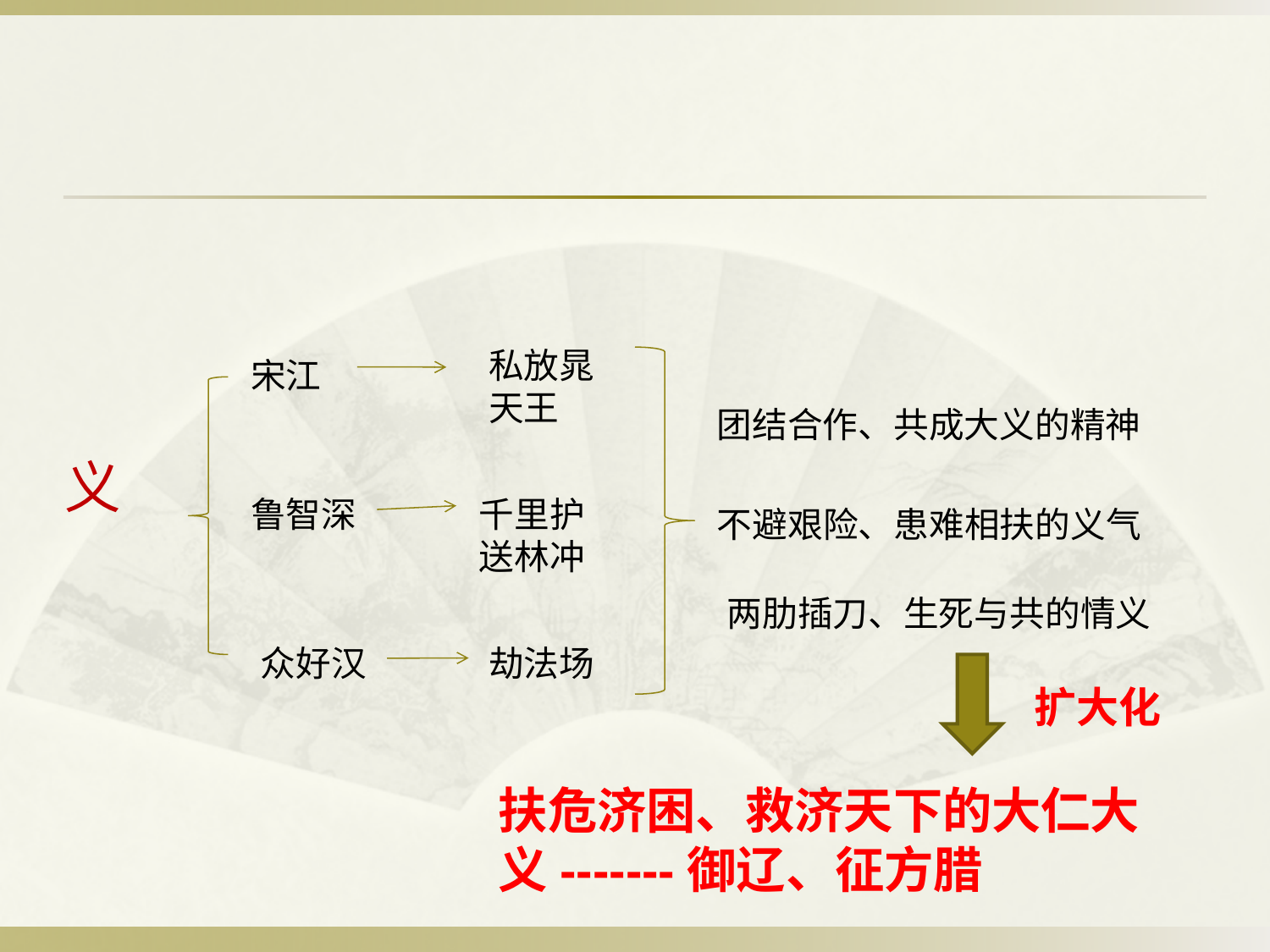

#

   义
私放晁天王
宋江

团结合作、共成大义的精神
鲁智深
千里护送林冲
不避艰险、患难相扶的义气
两肋插刀、生死与共的情义
众好汉
劫法场

扩大化
扶危济困、救济天下的大仁大义-------御辽、征方腊